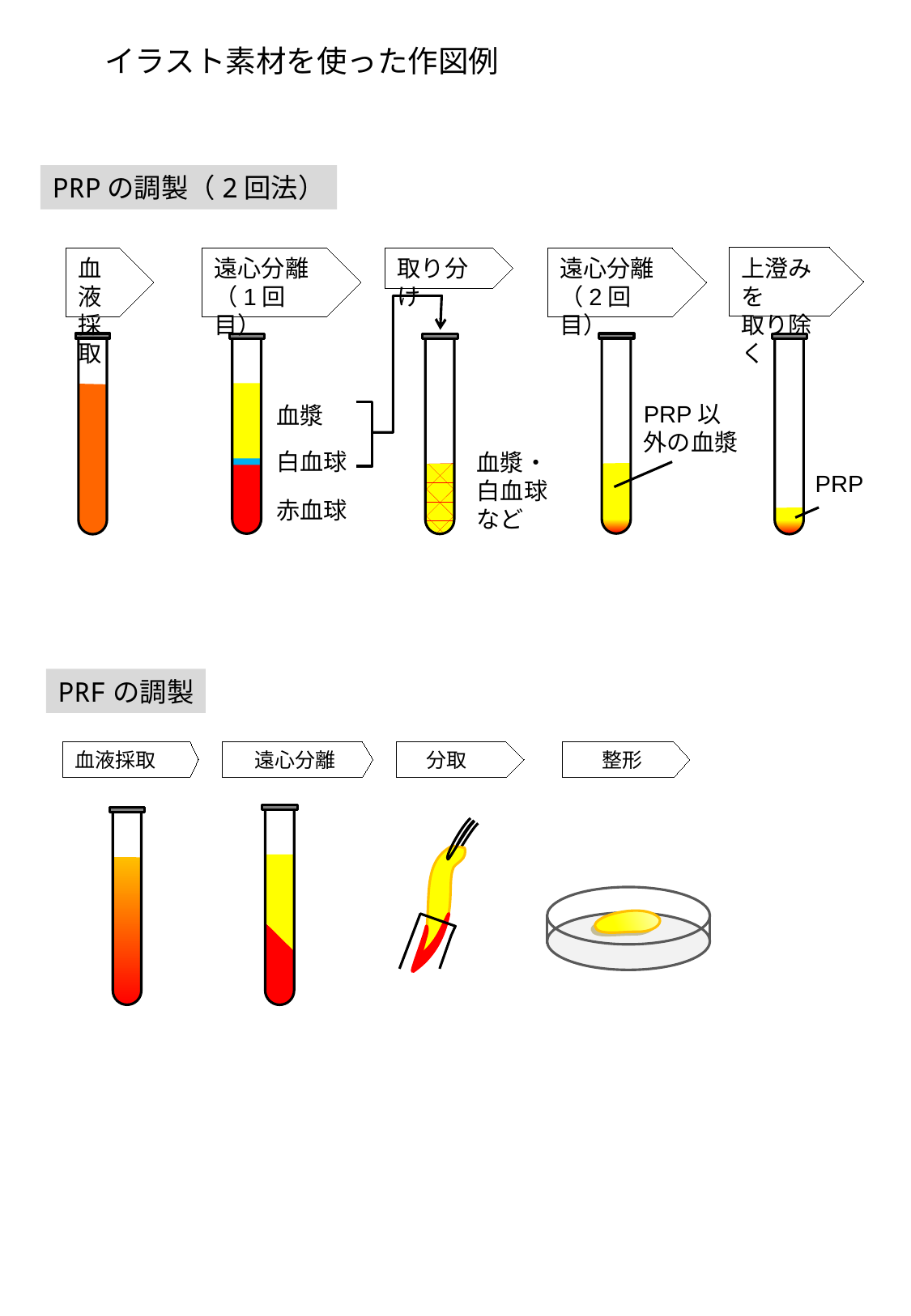

イラスト素材を使った作図例
PRPの調製（2回法）
上澄みを
取り除く
血液
採取
遠心分離
（1回目）
取り分け
遠心分離
（2回目）

PRP以外の血漿
血漿

白血球
血漿・
白血球など
PRP
赤血球
PRFの調製
血液採取
遠心分離
   分取
整形